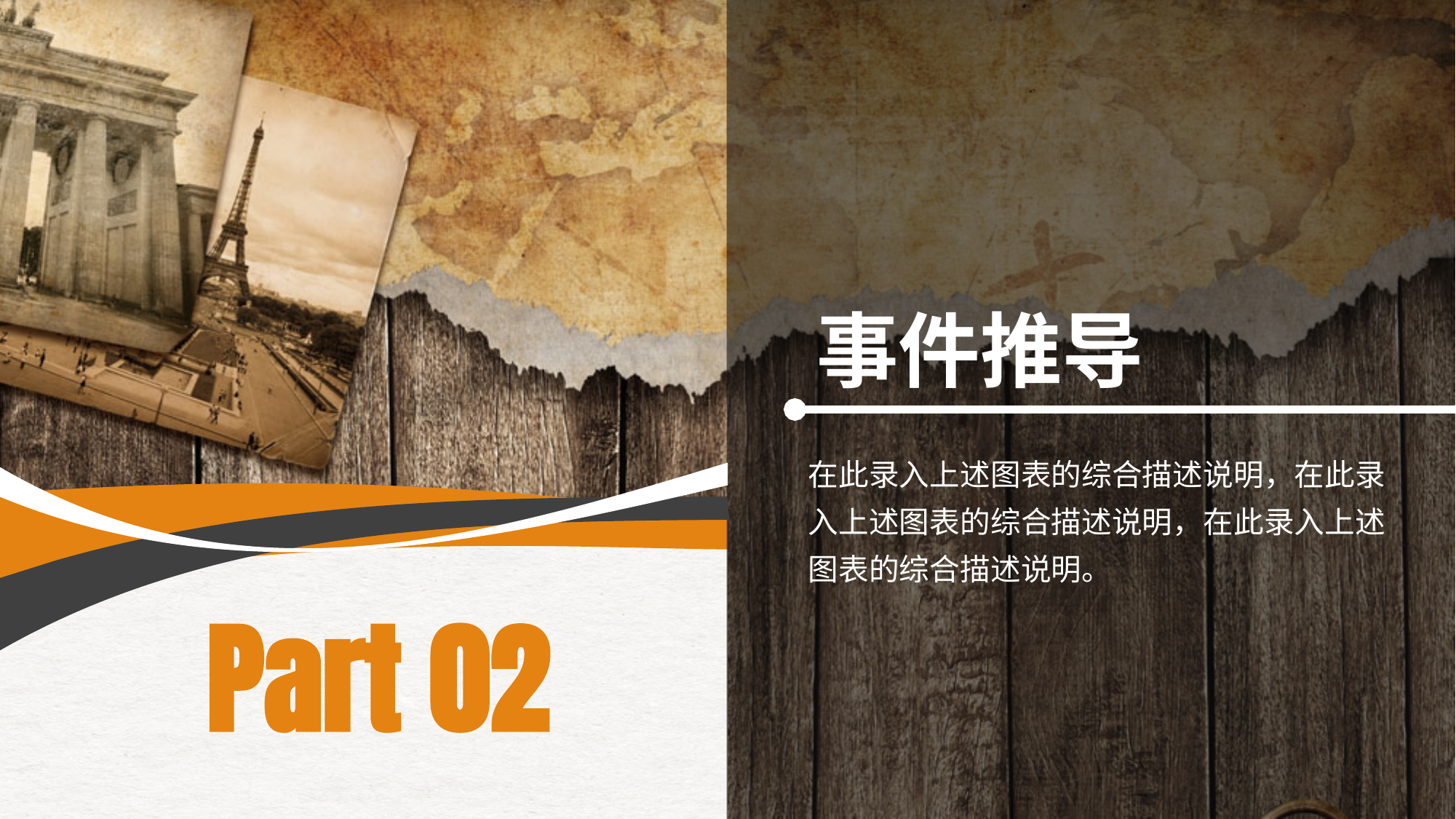

事件推导
在此录入上述图表的综合描述说明，在此录入上述图表的综合描述说明，在此录入上述图表的综合描述说明。

Part 02